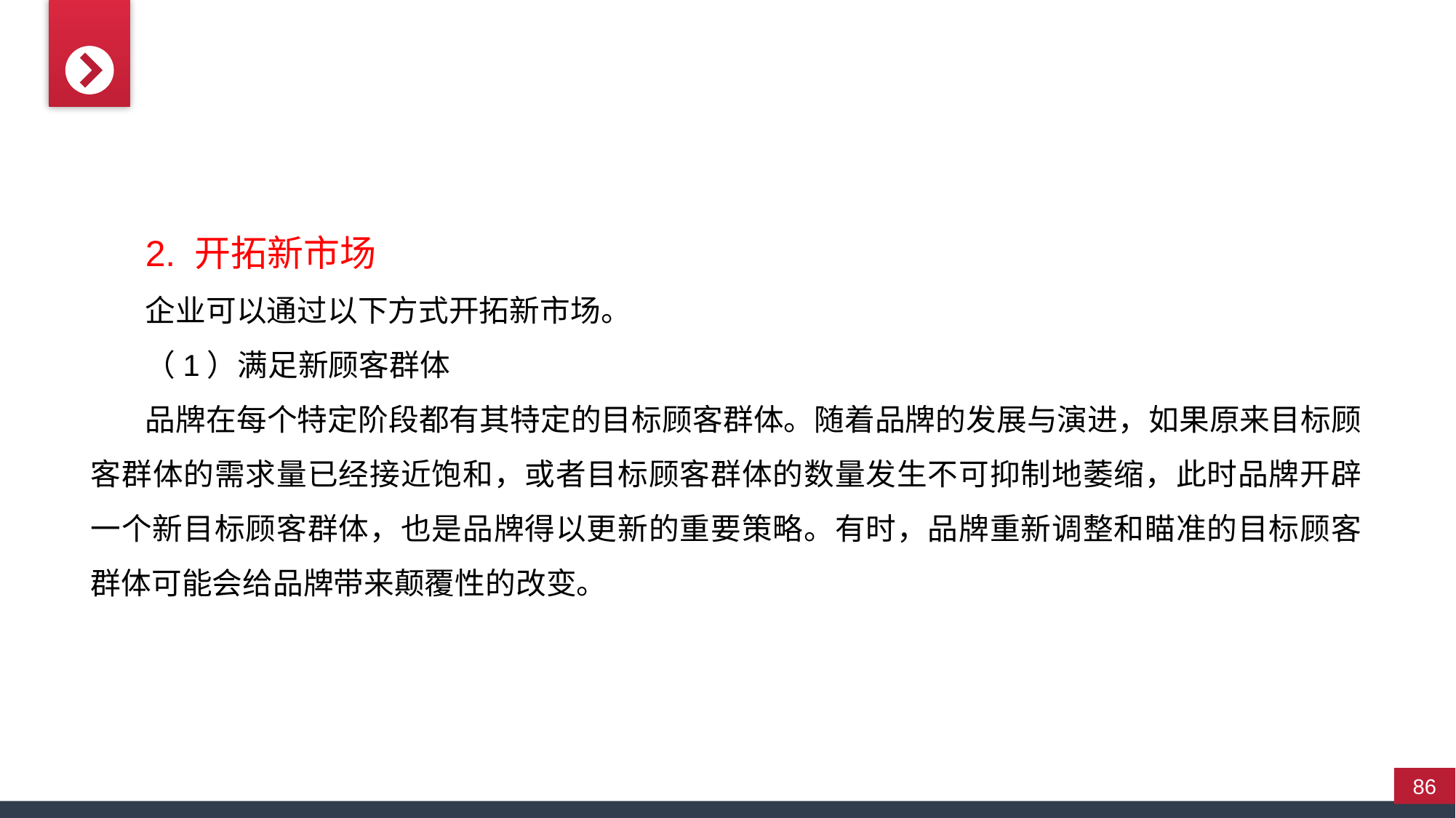

2. 开拓新市场
企业可以通过以下方式开拓新市场。
（1）满足新顾客群体
品牌在每个特定阶段都有其特定的目标顾客群体。随着品牌的发展与演进，如果原来目标顾客群体的需求量已经接近饱和，或者目标顾客群体的数量发生不可抑制地萎缩，此时品牌开辟一个新目标顾客群体，也是品牌得以更新的重要策略。有时，品牌重新调整和瞄准的目标顾客群体可能会给品牌带来颠覆性的改变。